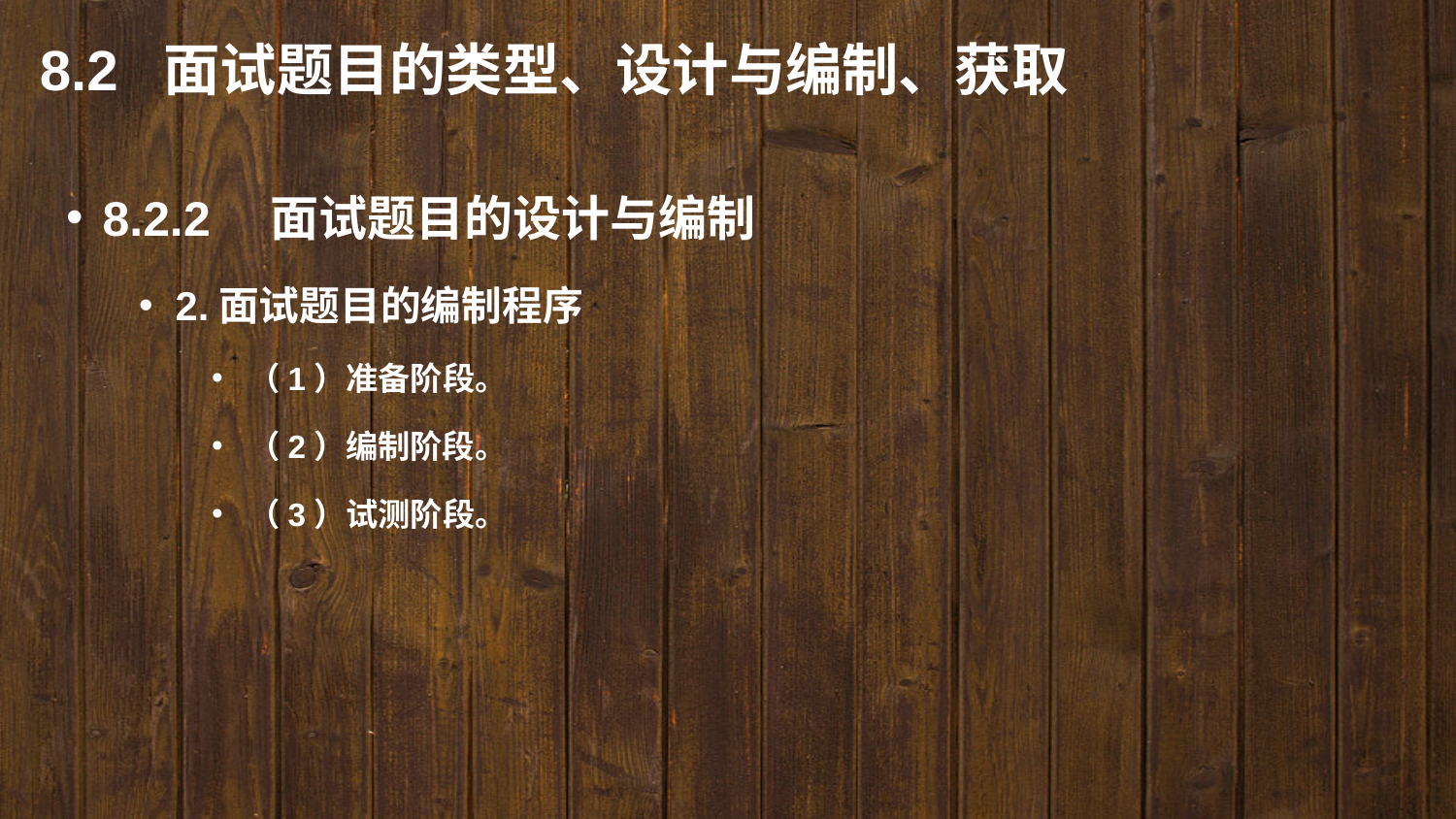

8.2  面试题目的类型、设计与编制、获取
8.2.2　面试题目的设计与编制
2.面试题目的编制程序
（1）准备阶段。
（2）编制阶段。
（3）试测阶段。